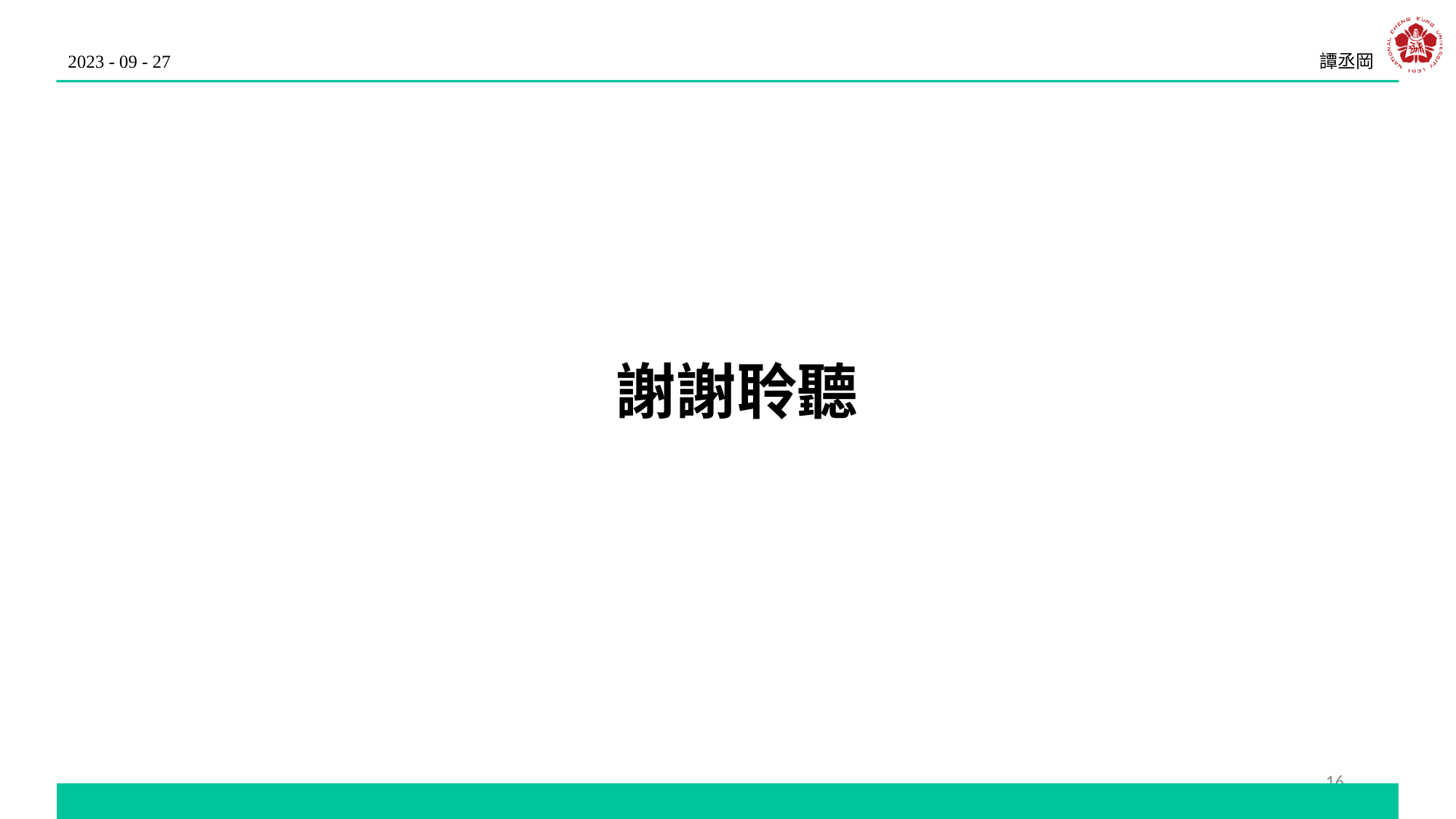

2023 - 09 - 27
譚丞岡

謝謝聆聽
16